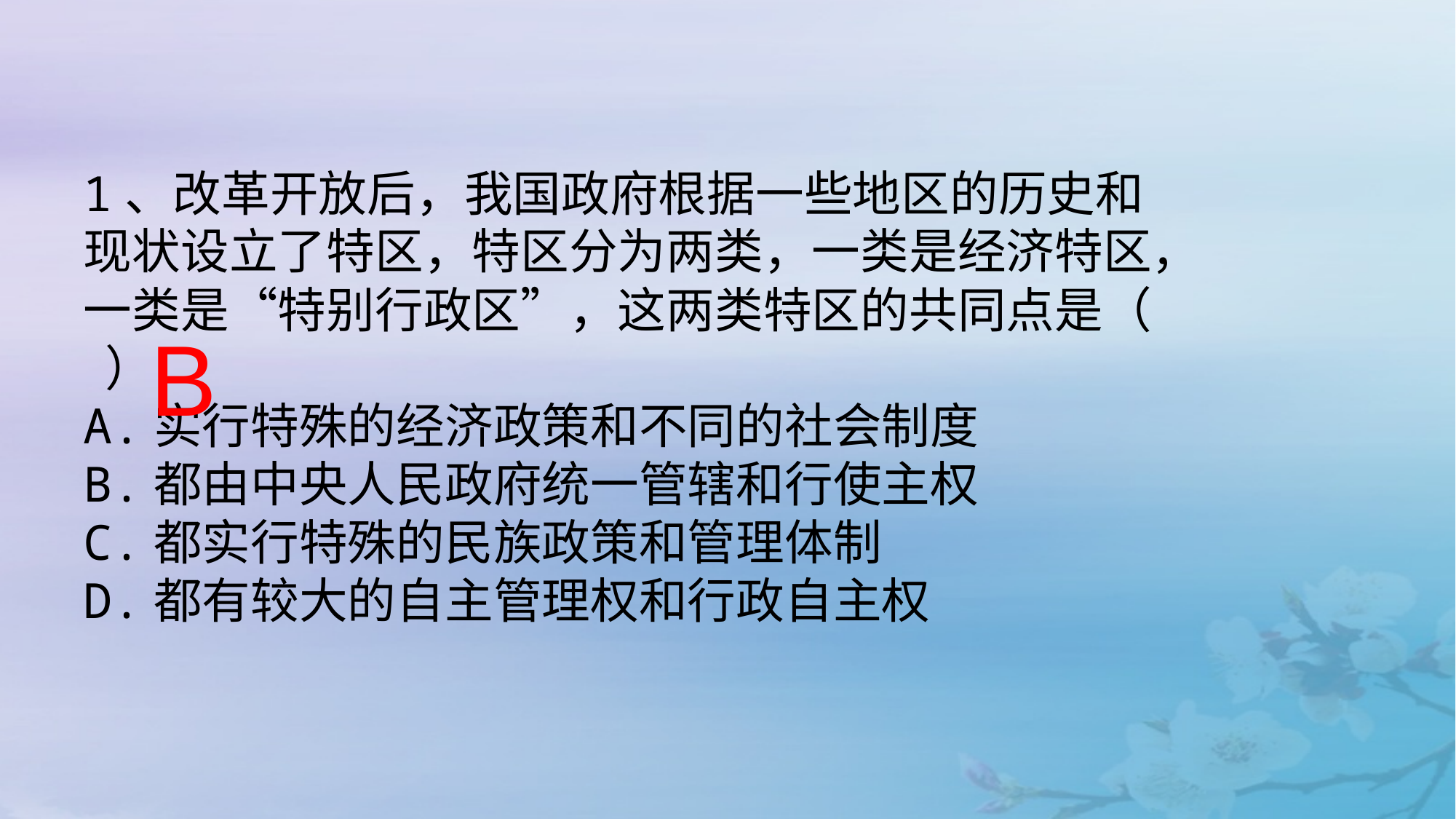

1、改革开放后，我国政府根据一些地区的历史和现状设立了特区，特区分为两类，一类是经济特区，一类是“特别行政区”，这两类特区的共同点是（    ）
A.实行特殊的经济政策和不同的社会制度
B.都由中央人民政府统一管辖和行使主权
C.都实行特殊的民族政策和管理体制
D.都有较大的自主管理权和行政自主权
B